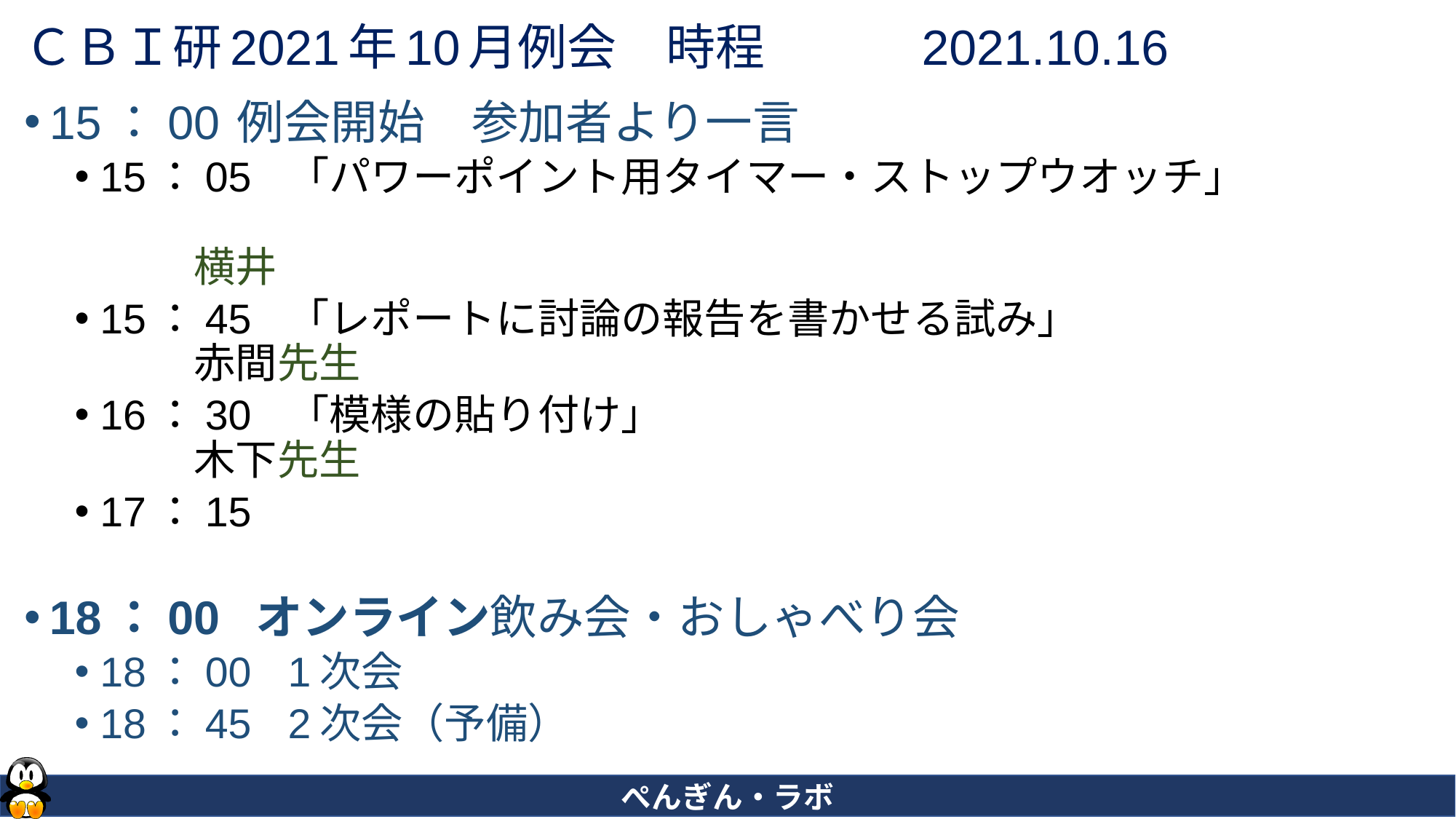

# ＣＢＩ研2021年10月例会　時程　　　2021.10.16
15：00	例会開始　参加者より一言
15：05	「パワーポイント用タイマー・ストップウオッチ」　
		横井
15：45	「レポートに討論の報告を書かせる試み」
		赤間先生
16：30	「模様の貼り付け」
		木下先生
17：15
18：00  オンライン飲み会・おしゃべり会
18：00	1次会
18：45	2次会（予備）